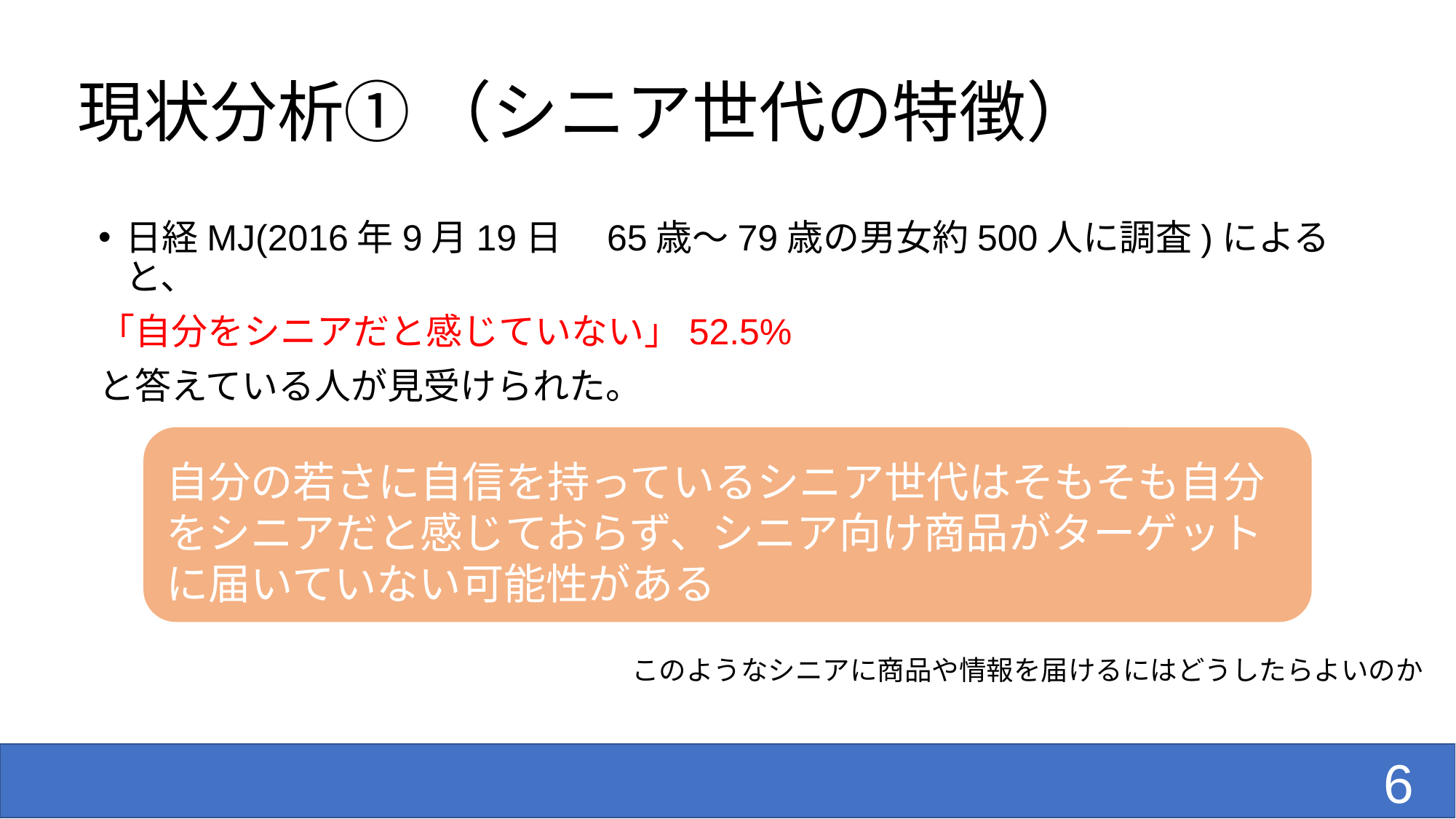

# 現状分析① （シニア世代の特徴）
日経MJ(2016年9月19日　65歳～79歳の男女約500人に調査)によると、
「自分をシニアだと感じていない」52.5%
と答えている人が見受けられた。

自分の若さに自信を持っているシニア世代はそもそも自分をシニアだと感じておらず、シニア向け商品がターゲットに届いていない可能性がある
このようなシニアに商品や情報を届けるにはどうしたらよいのか
6